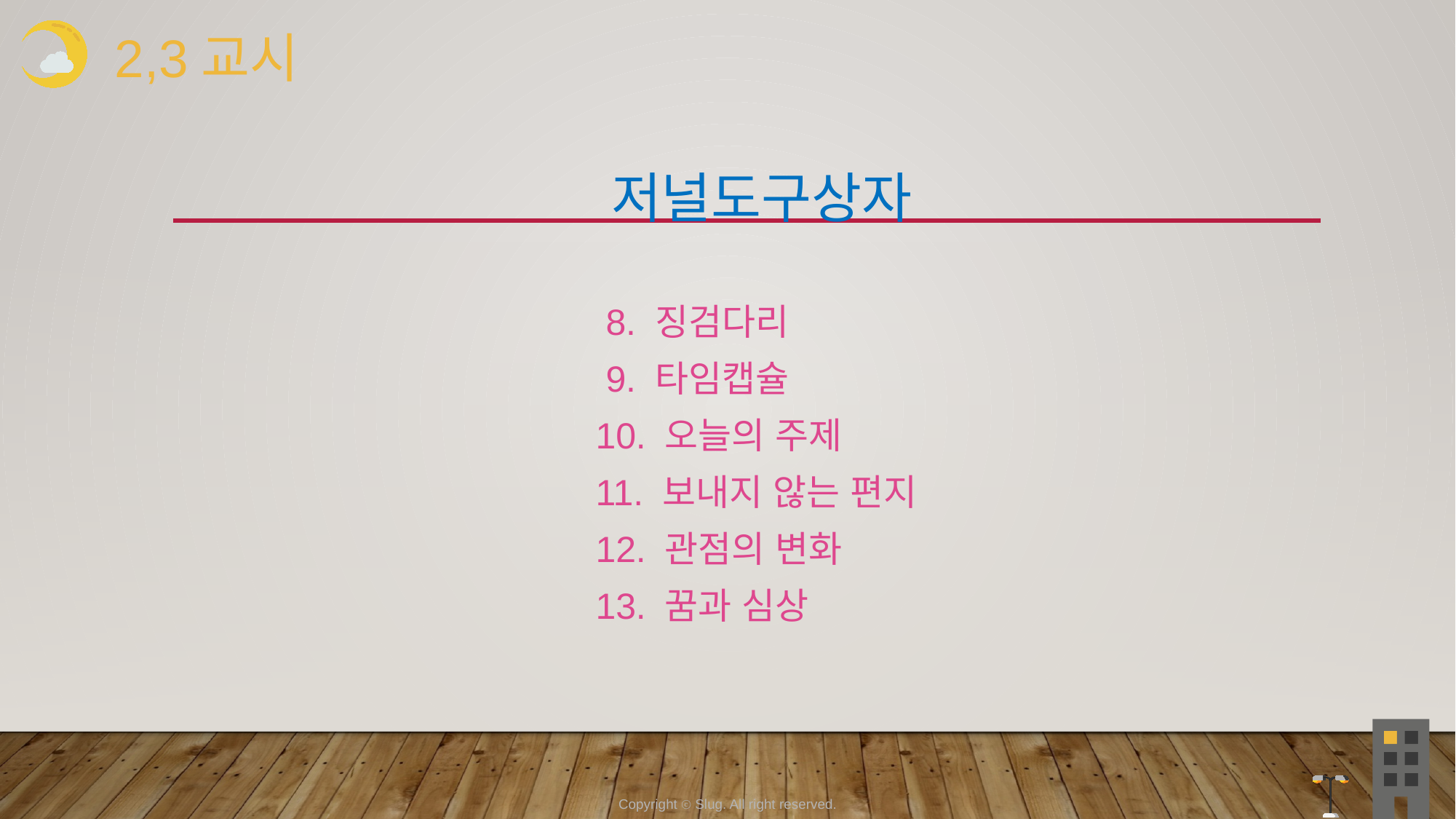

2,3교시

 저널도구상자

                                       8. 징검다리
                                       9. 타임캡슐
                                      10. 오늘의 주제
                                      11. 보내지 않는 편지
                                      12. 관점의 변화
                                      13. 꿈과 심상

Copyright ⓒ Slug. All right reserved.